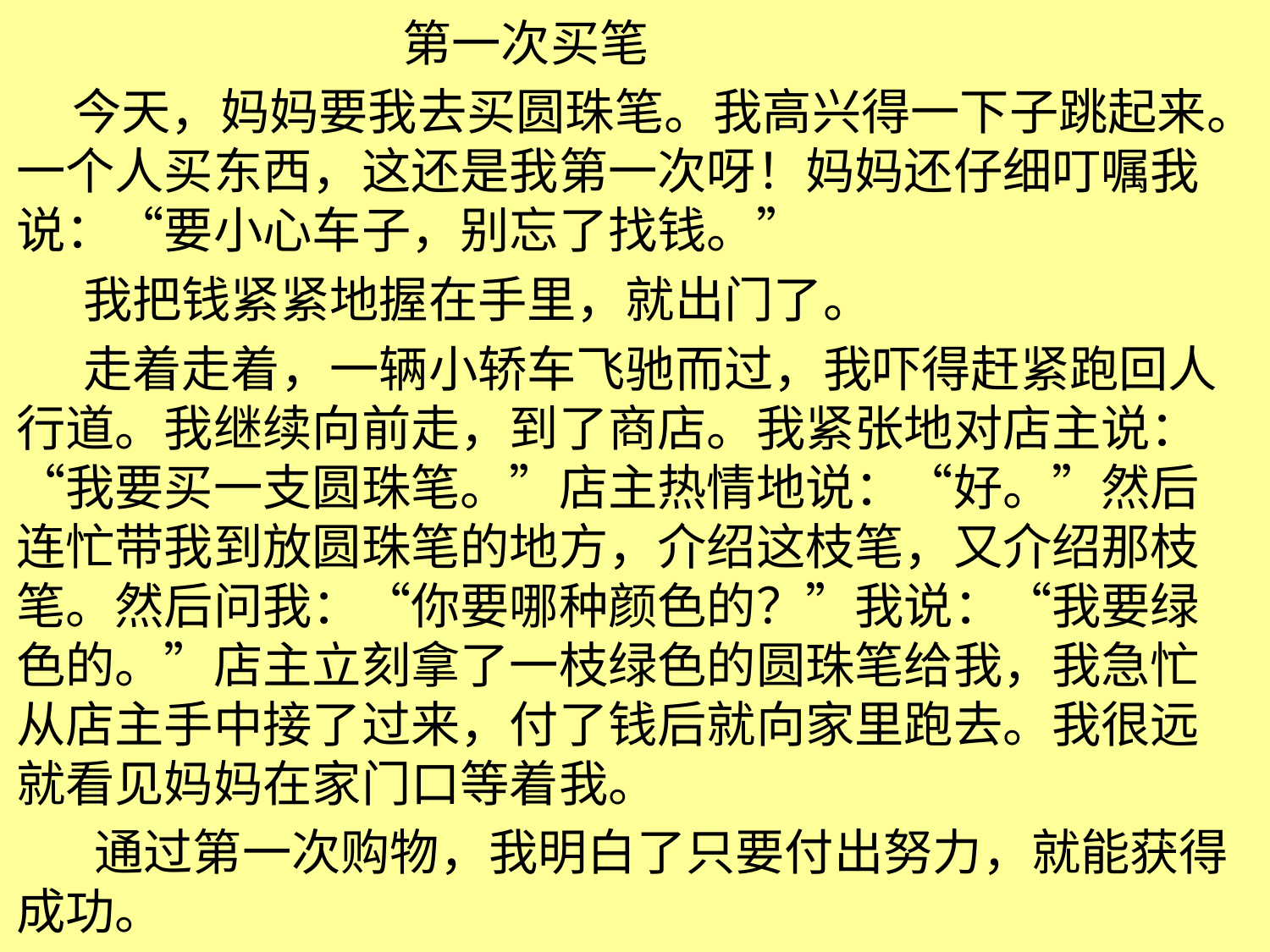

第一次买笔
    今天，妈妈要我去买圆珠笔。我高兴得一下子跳起来。一个人买东西，这还是我第一次呀！妈妈还仔细叮嘱我说：“要小心车子，别忘了找钱。”
     我把钱紧紧地握在手里，就出门了。
     走着走着，一辆小轿车飞驰而过，我吓得赶紧跑回人行道。我继续向前走，到了商店。我紧张地对店主说：“我要买一支圆珠笔。”店主热情地说：“好。”然后连忙带我到放圆珠笔的地方，介绍这枝笔，又介绍那枝笔。然后问我：“你要哪种颜色的？”我说：“我要绿色的。”店主立刻拿了一枝绿色的圆珠笔给我，我急忙从店主手中接了过来，付了钱后就向家里跑去。我很远就看见妈妈在家门口等着我。
      通过第一次购物，我明白了只要付出努力，就能获得成功。